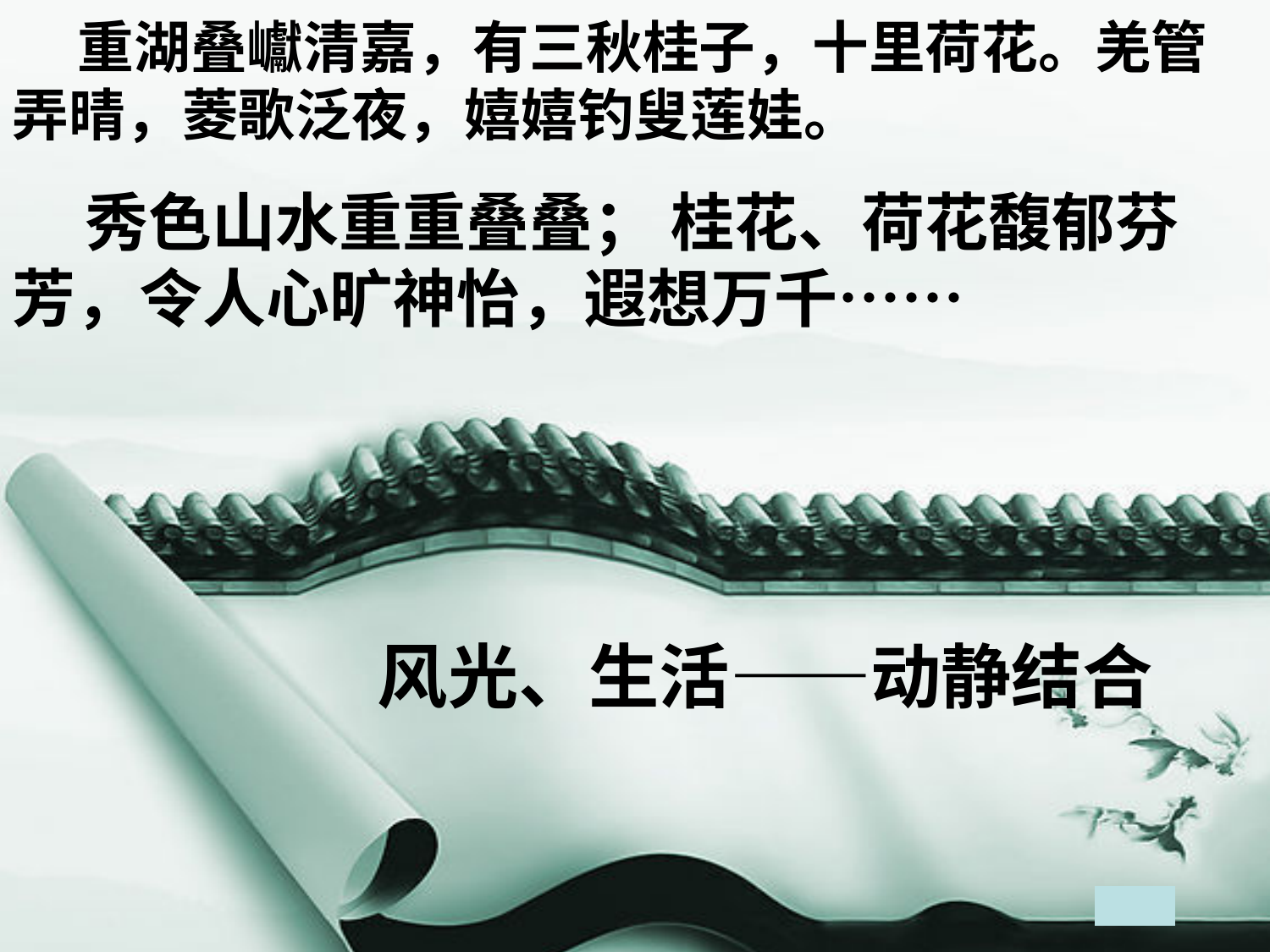

# 重湖叠巘清嘉，有三秋桂子，十里荷花。羌管弄晴，菱歌泛夜，嬉嬉钓叟莲娃。
    秀色山水重重叠叠； 桂花、荷花馥郁芬芳，令人心旷神怡，遐想万千……
风光、生活——动静结合